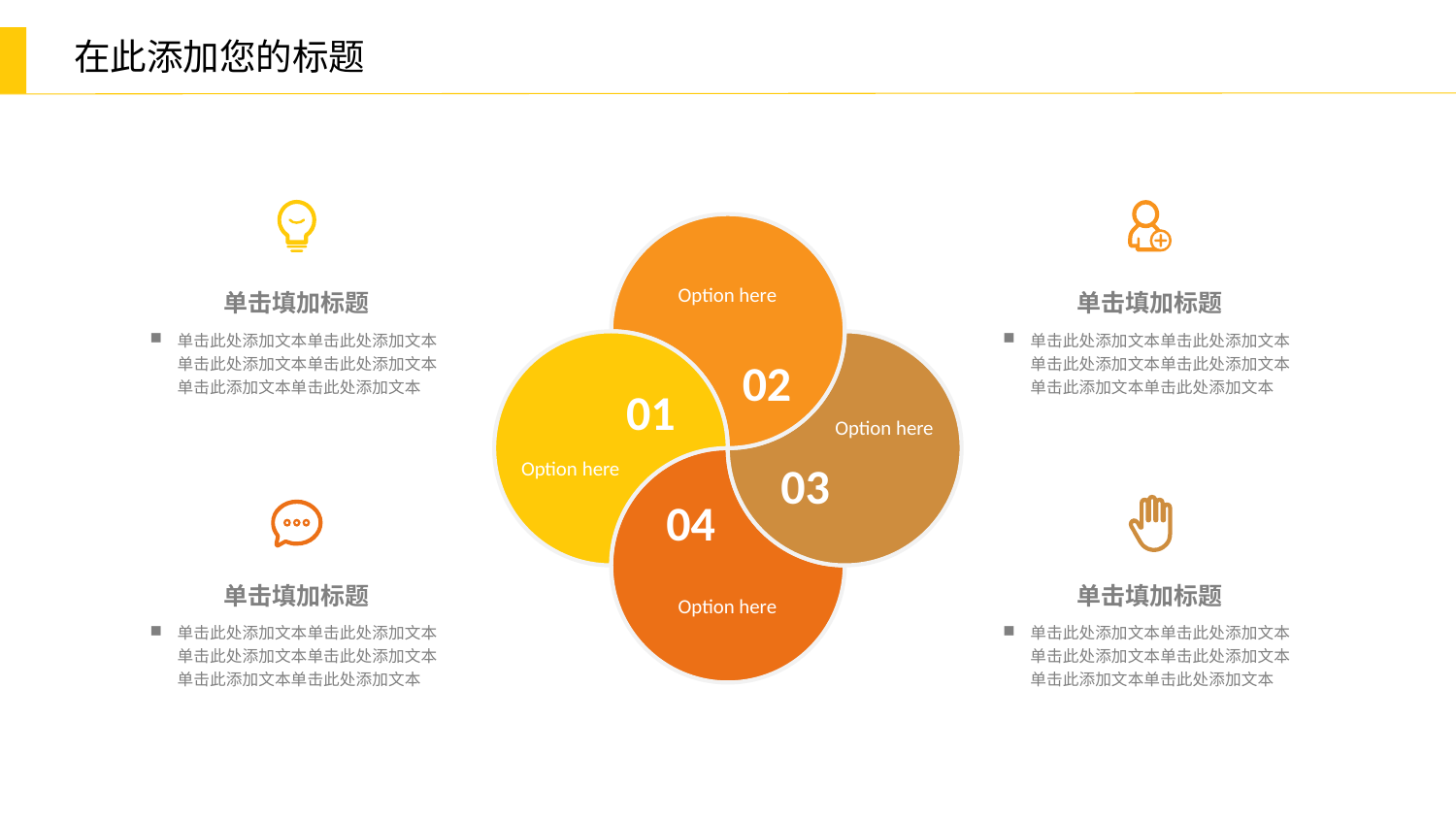

Option here
单击填加标题
单击此处添加文本单击此处添加文本单击此处添加文本单击此处添加文本单击此添加文本单击此处添加文本
单击填加标题
单击此处添加文本单击此处添加文本单击此处添加文本单击此处添加文本单击此添加文本单击此处添加文本

02
01
Option here

Option here
03
04

单击填加标题
单击此处添加文本单击此处添加文本单击此处添加文本单击此处添加文本单击此添加文本单击此处添加文本
单击填加标题
单击此处添加文本单击此处添加文本单击此处添加文本单击此处添加文本单击此添加文本单击此处添加文本
Option here